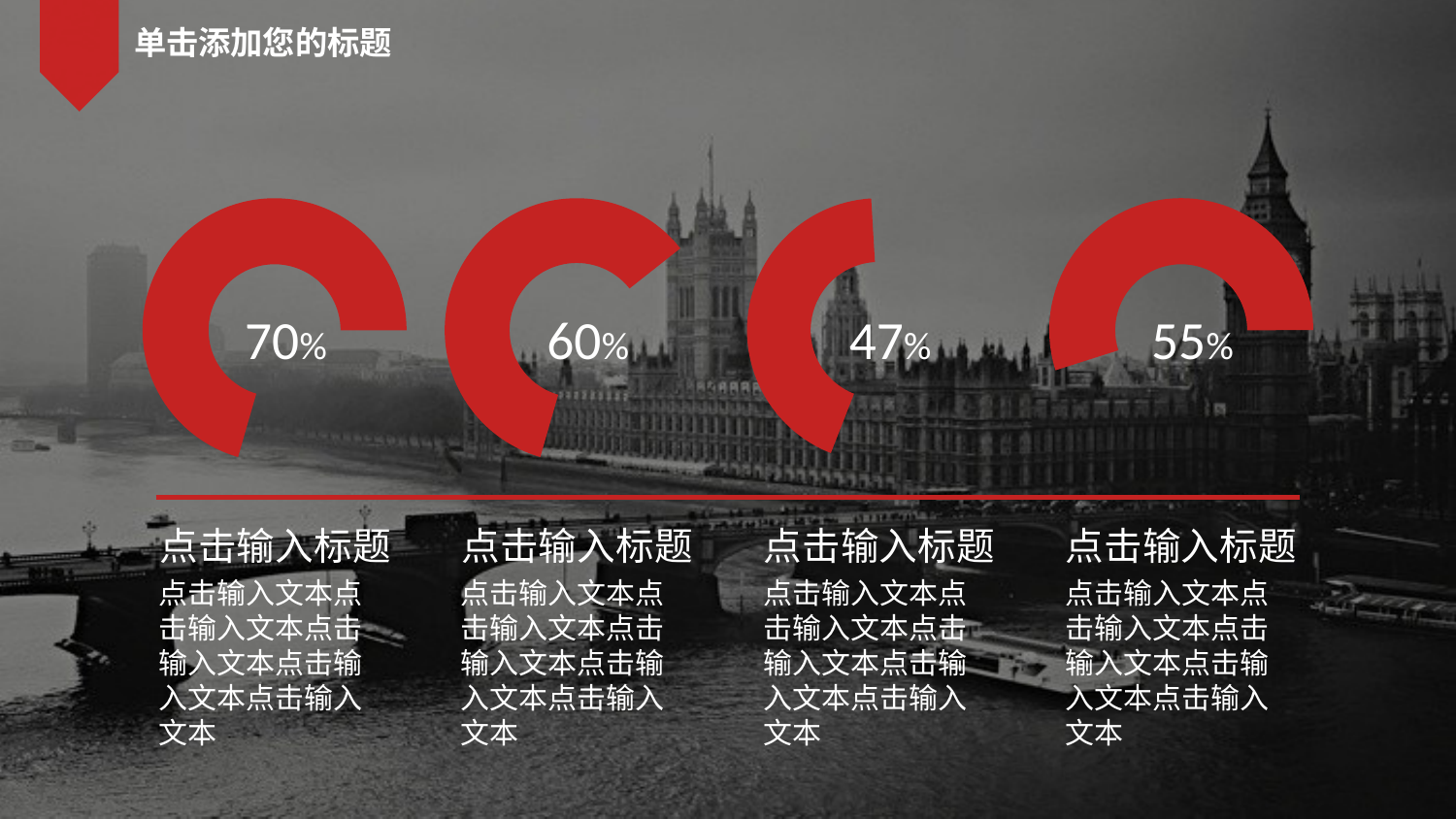

单击添加您的标题

70%
60%
47%
55%
点击输入标题
点击输入文本点击输入文本点击输入文本点击输入文本点击输入文本
点击输入标题
点击输入文本点击输入文本点击输入文本点击输入文本点击输入文本
点击输入标题
点击输入文本点击输入文本点击输入文本点击输入文本点击输入文本
点击输入标题
点击输入文本点击输入文本点击输入文本点击输入文本点击输入文本